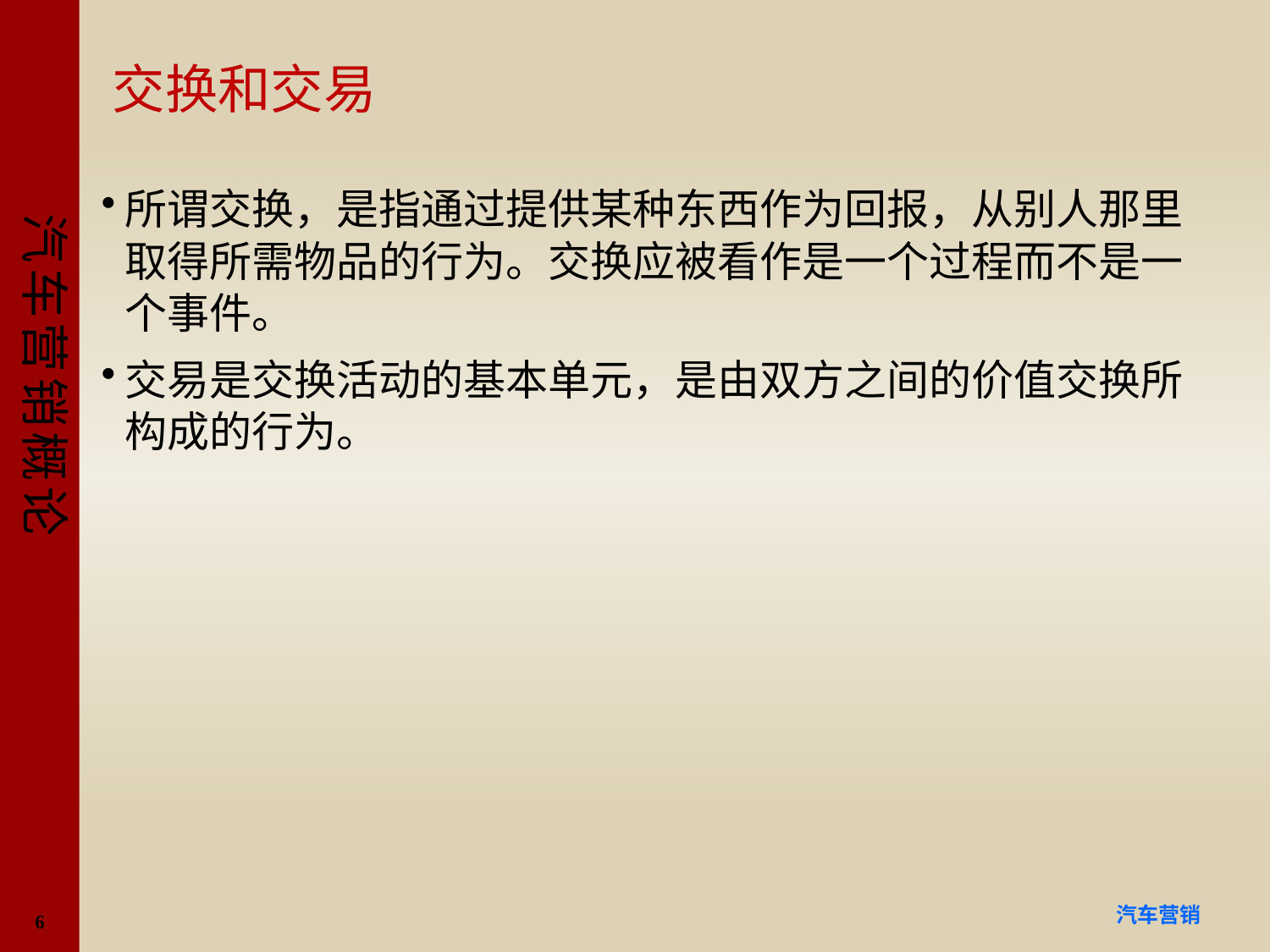

# 交换和交易
所谓交换，是指通过提供某种东西作为回报，从别人那里取得所需物品的行为。交换应被看作是一个过程而不是一个事件。
交易是交换活动的基本单元，是由双方之间的价值交换所构成的行为。
6